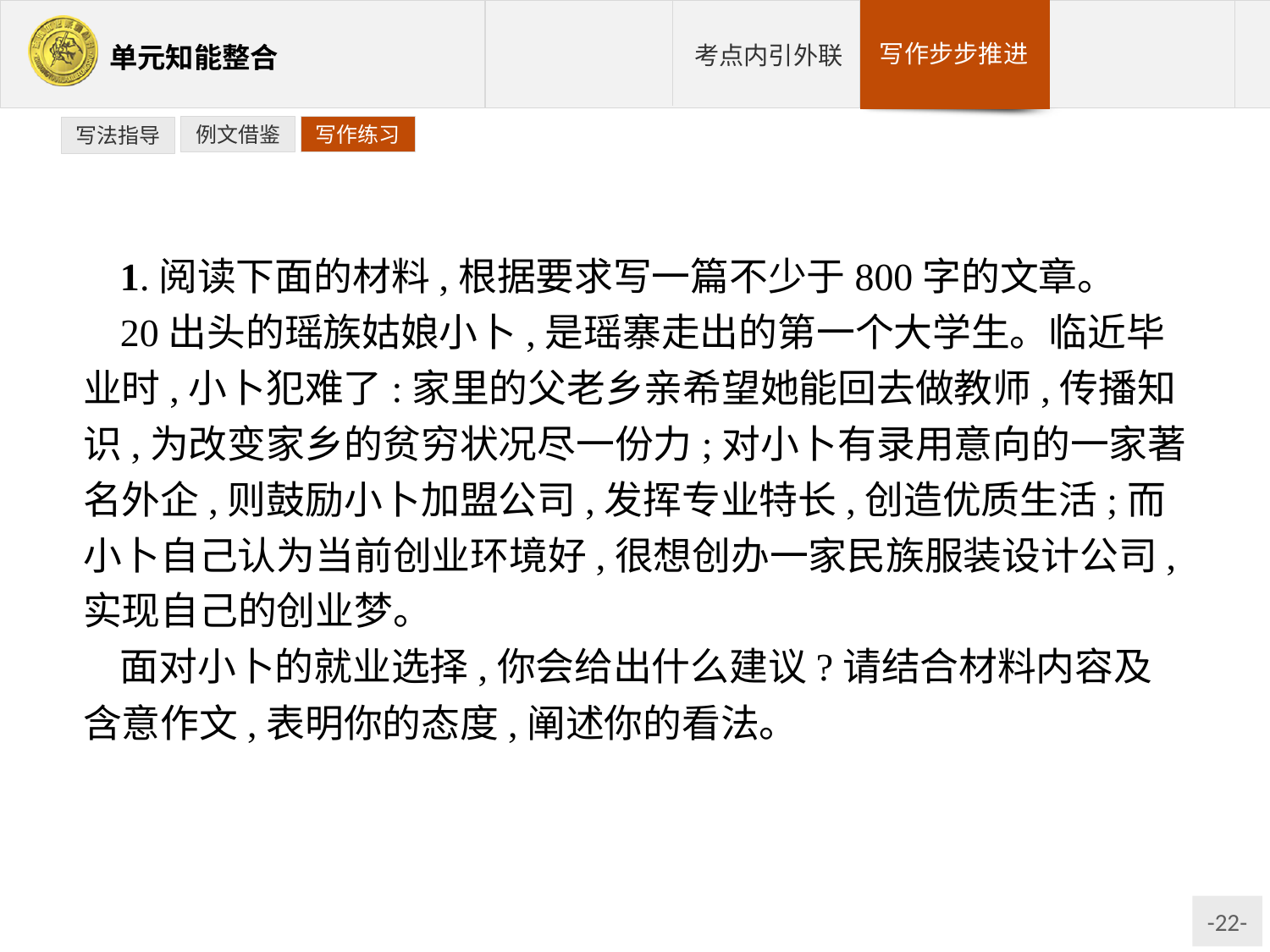

例文借鉴
写作练习
写法指导
1.阅读下面的材料,根据要求写一篇不少于800字的文章。
20出头的瑶族姑娘小卜,是瑶寨走出的第一个大学生。临近毕业时,小卜犯难了:家里的父老乡亲希望她能回去做教师,传播知识,为改变家乡的贫穷状况尽一份力;对小卜有录用意向的一家著名外企,则鼓励小卜加盟公司,发挥专业特长,创造优质生活;而小卜自己认为当前创业环境好,很想创办一家民族服装设计公司,实现自己的创业梦。
面对小卜的就业选择,你会给出什么建议?请结合材料内容及含意作文,表明你的态度,阐述你的看法。